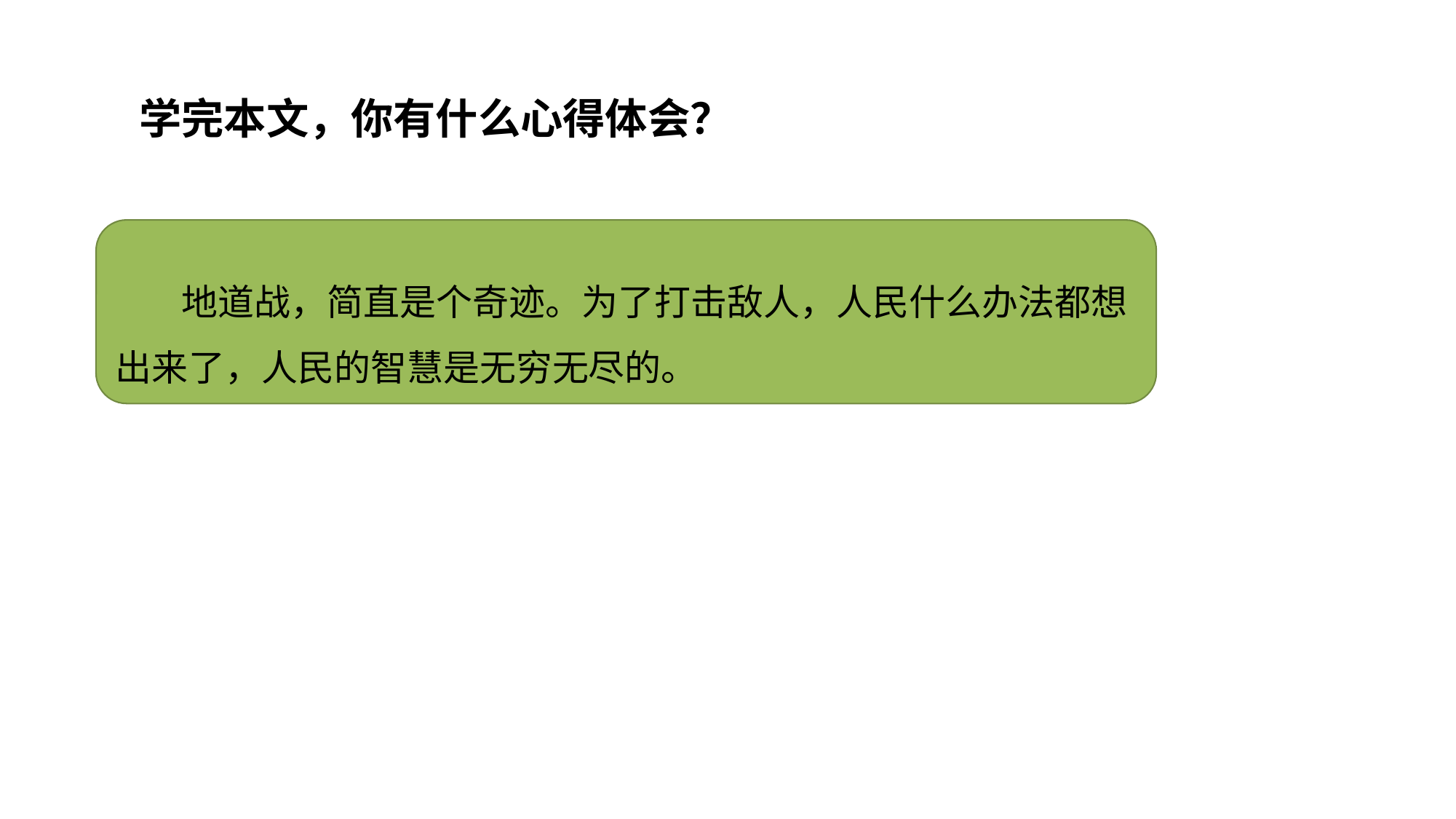

学完本文，你有什么心得体会？

       地道战，简直是个奇迹。为了打击敌人，人民什么办法都想出来了，人民的智慧是无穷无尽的。